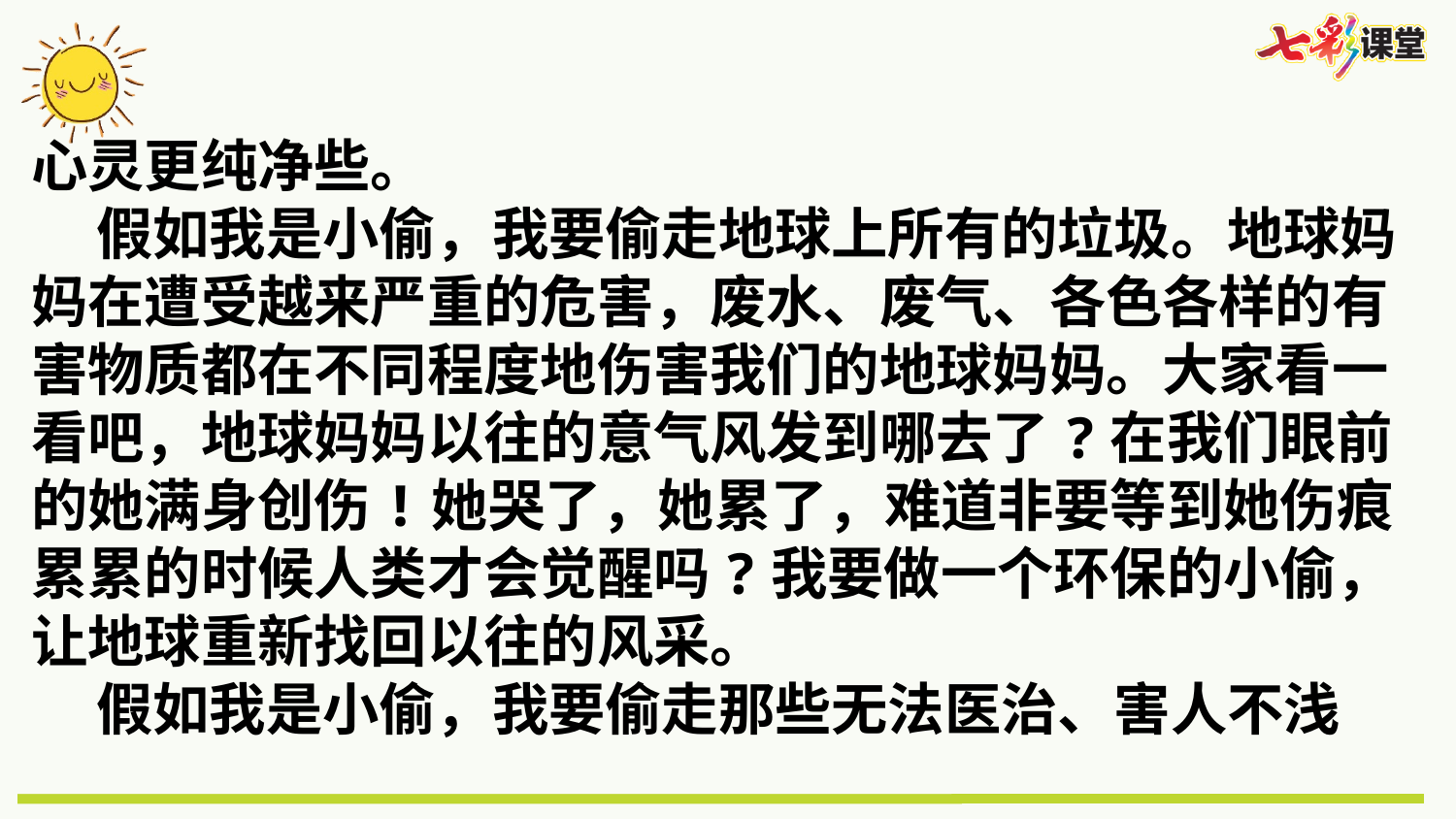

心灵更纯净些。
    假如我是小偷，我要偷走地球上所有的垃圾。地球妈妈在遭受越来严重的危害，废水、废气、各色各样的有害物质都在不同程度地伤害我们的地球妈妈。大家看一看吧，地球妈妈以往的意气风发到哪去了?在我们眼前的她满身创伤!她哭了，她累了，难道非要等到她伤痕累累的时候人类才会觉醒吗?我要做一个环保的小偷，让地球重新找回以往的风采。
    假如我是小偷，我要偷走那些无法医治、害人不浅